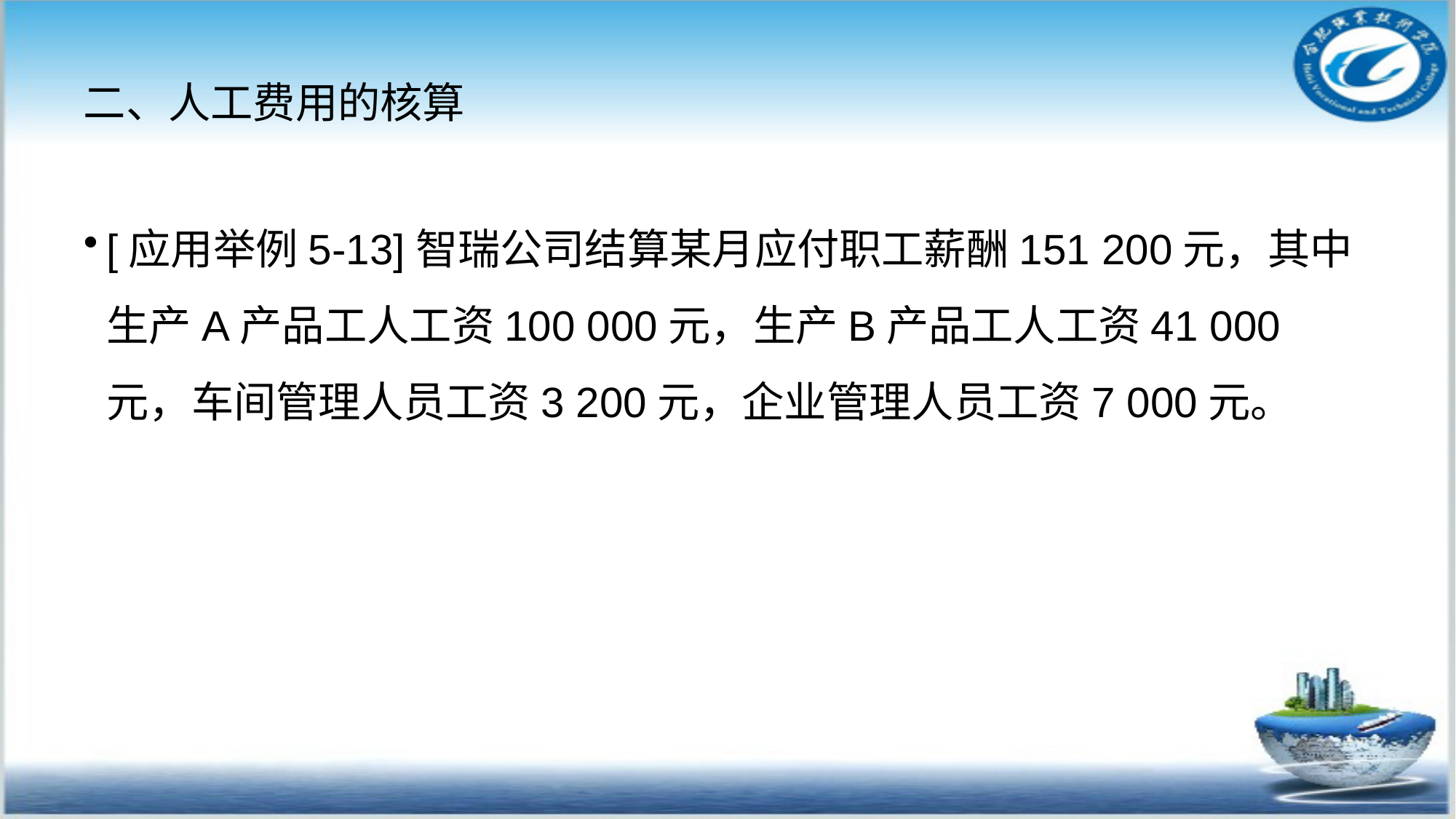

# 二、人工费用的核算
[应用举例5-13]智瑞公司结算某月应付职工薪酬151 200元，其中生产A产品工人工资100 000元，生产B产品工人工资41 000元，车间管理人员工资3 200元，企业管理人员工资7 000元。